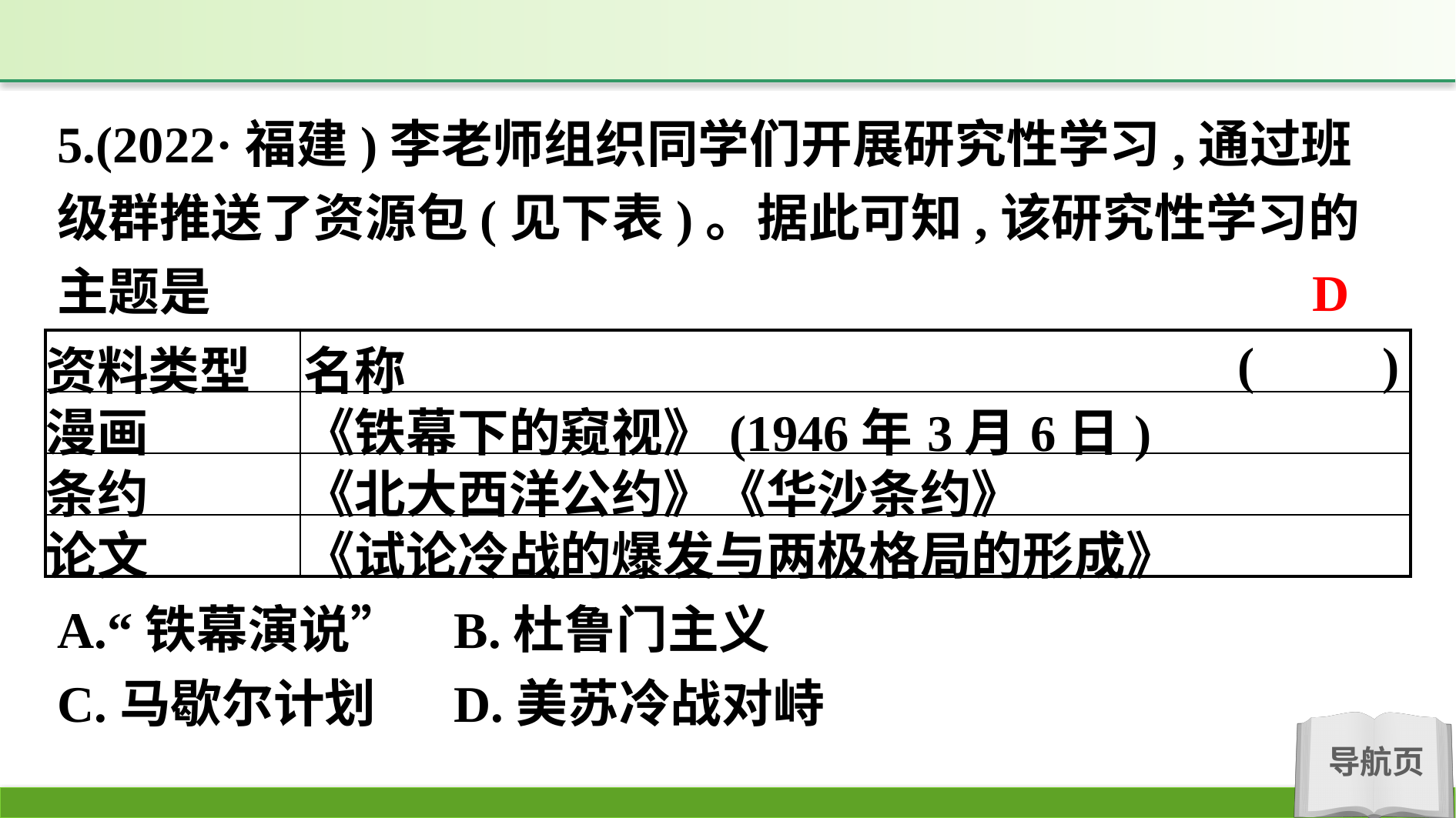

5.(2022·福建)李老师组织同学们开展研究性学习,通过班级群推送了资源包(见下表)。据此可知,该研究性学习的主题是
(　　)
D
| 资料类型 | 名称 |
| --- | --- |
| 漫画 | 《铁幕下的窥视》(1946年3月6日) |
| 条约 | 《北大西洋公约》《华沙条约》 |
| 论文 | 《试论冷战的爆发与两极格局的形成》 |
A.“铁幕演说”	B.杜鲁门主义
C.马歇尔计划	D.美苏冷战对峙